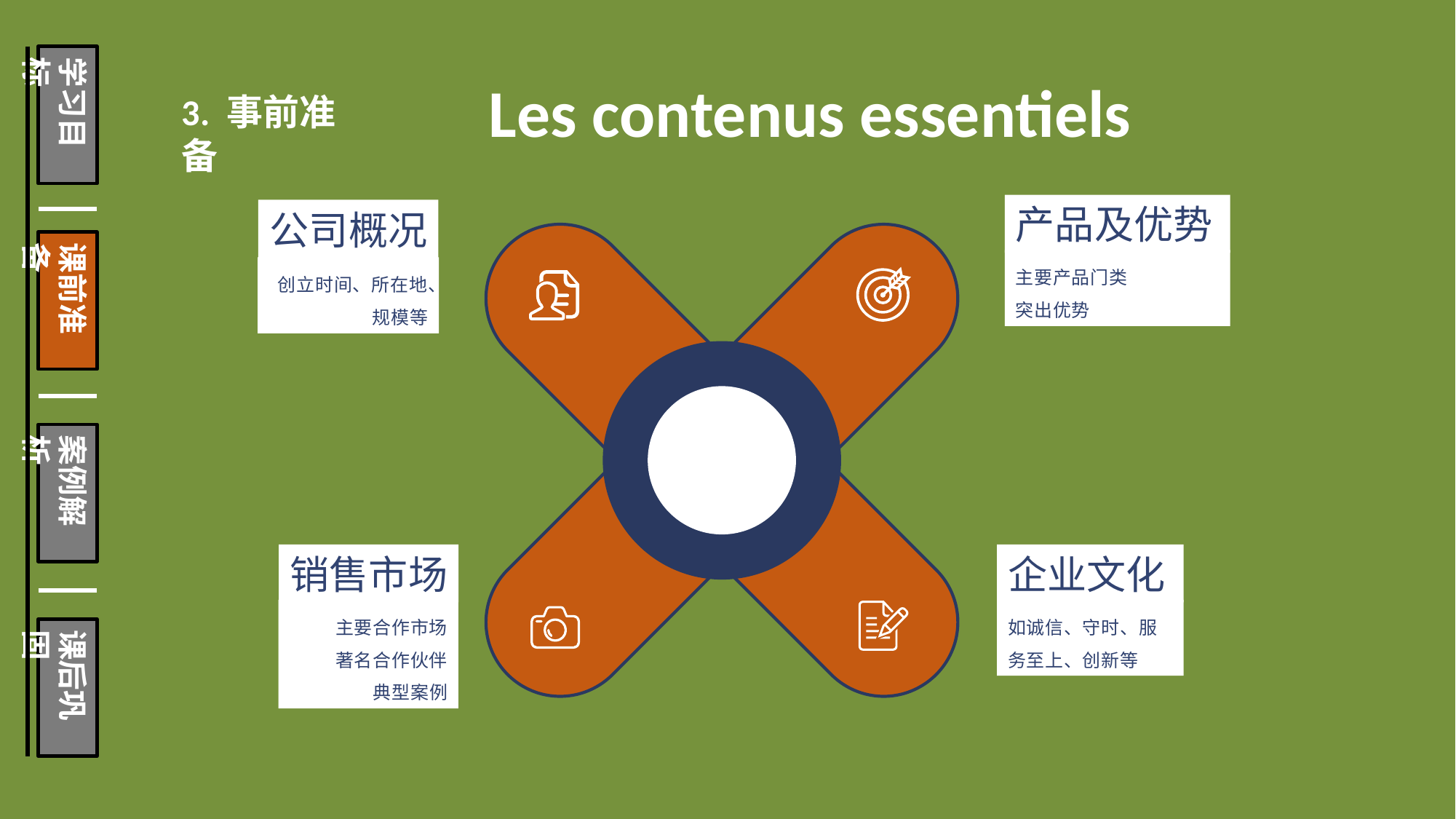

学习目标
课前准备
案例解析
课后巩固
Les contenus essentiels
3. 事前准备

产品及优势
主要产品门类
突出优势
公司概况
创立时间、所在地、规模等
销售市场
主要合作市场
著名合作伙伴
典型案例
企业文化
如诚信、守时、服务至上、创新等